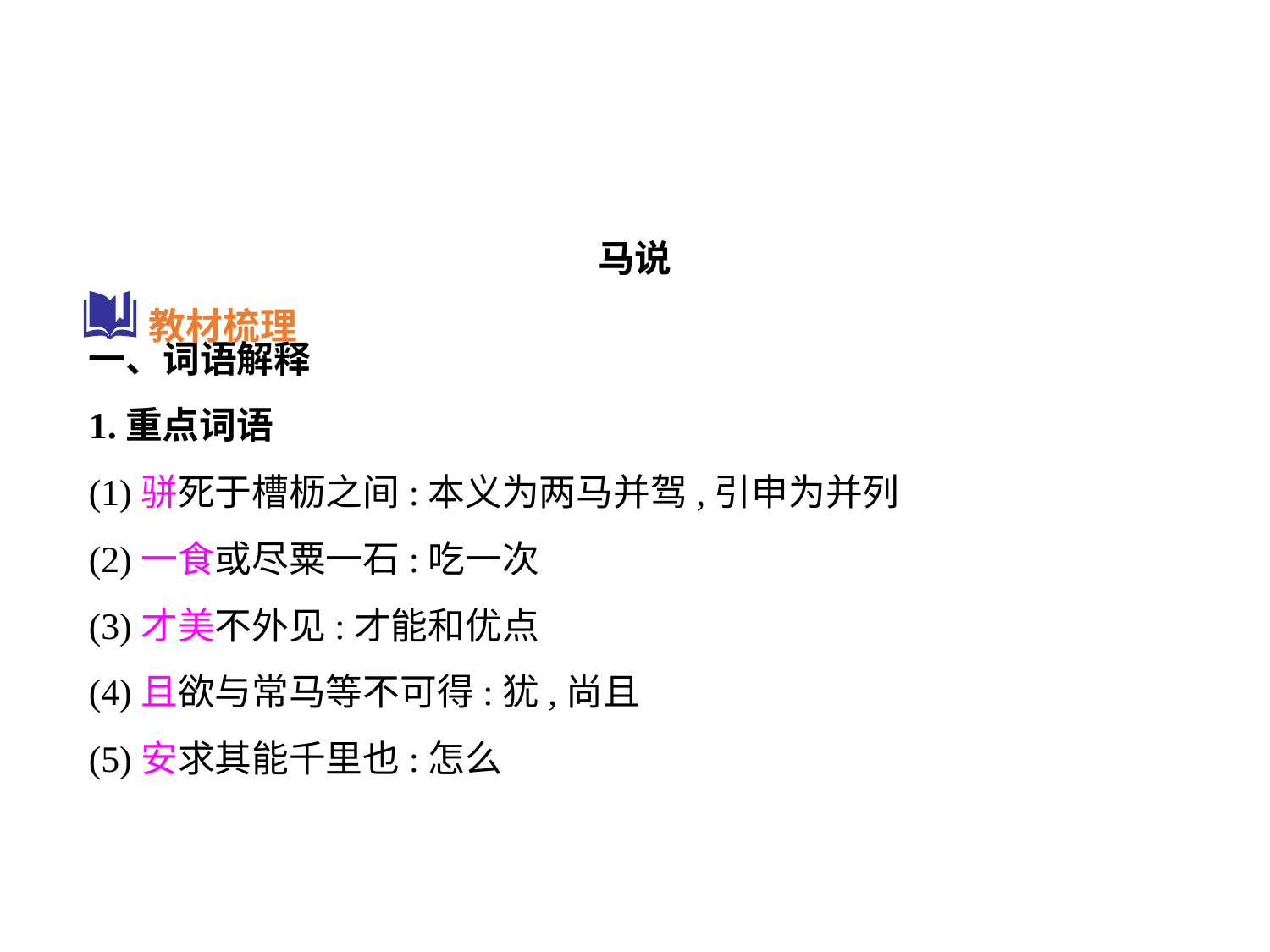

马说

一、词语解释
1.重点词语
(1)骈死于槽枥之间:本义为两马并驾,引申为并列
(2)一食或尽粟一石:吃一次
(3)才美不外见:才能和优点
(4)且欲与常马等不可得:犹,尚且
(5)安求其能千里也:怎么
教材梳理